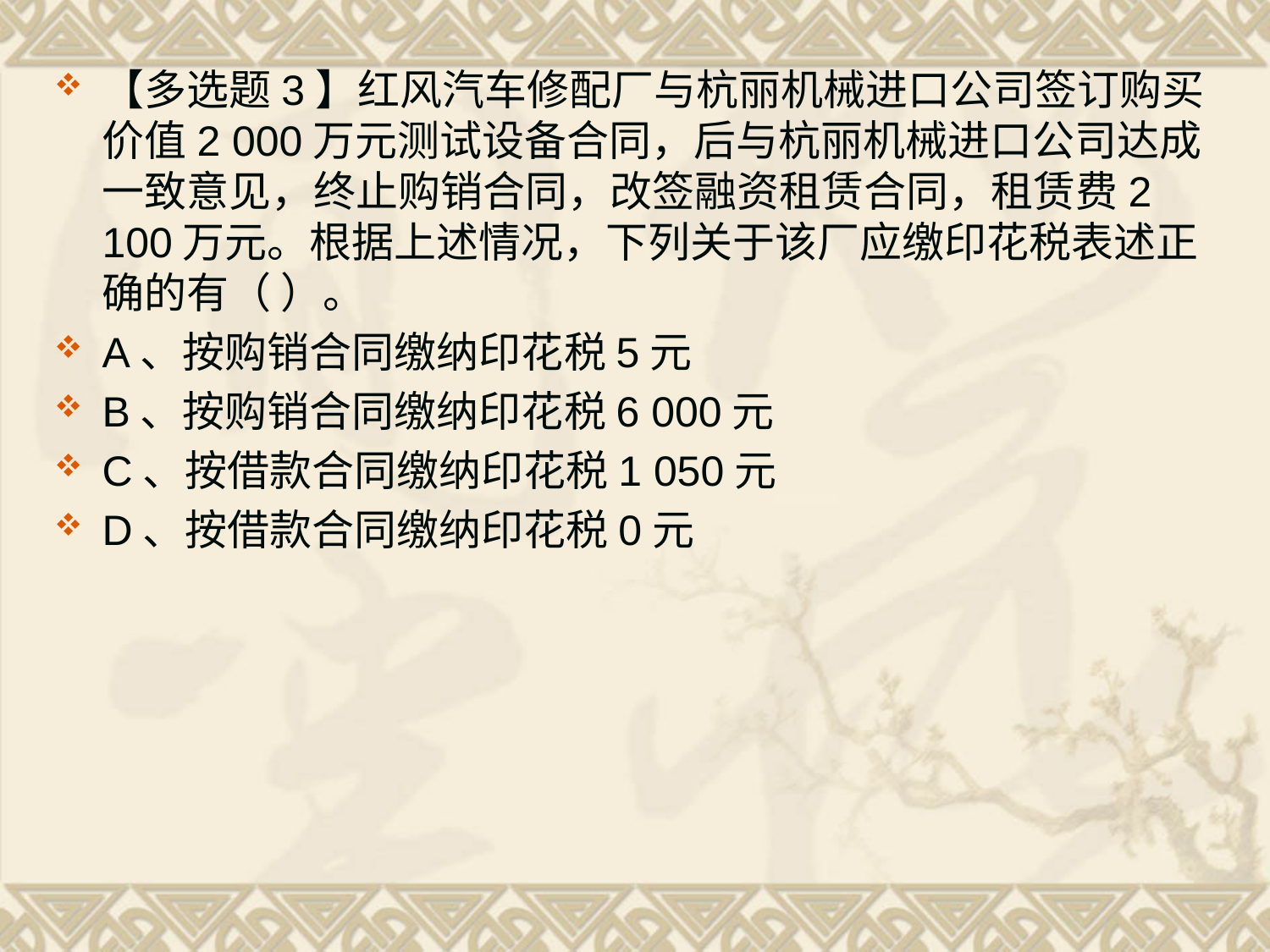

【多选题3】红风汽车修配厂与杭丽机械进口公司签订购买价值2 000万元测试设备合同，后与杭丽机械进口公司达成一致意见，终止购销合同，改签融资租赁合同，租赁费2 100万元。根据上述情况，下列关于该厂应缴印花税表述正确的有（ ）。
A、按购销合同缴纳印花税5元
B、按购销合同缴纳印花税6 000元
C、按借款合同缴纳印花税1 050元
D、按借款合同缴纳印花税0元

#